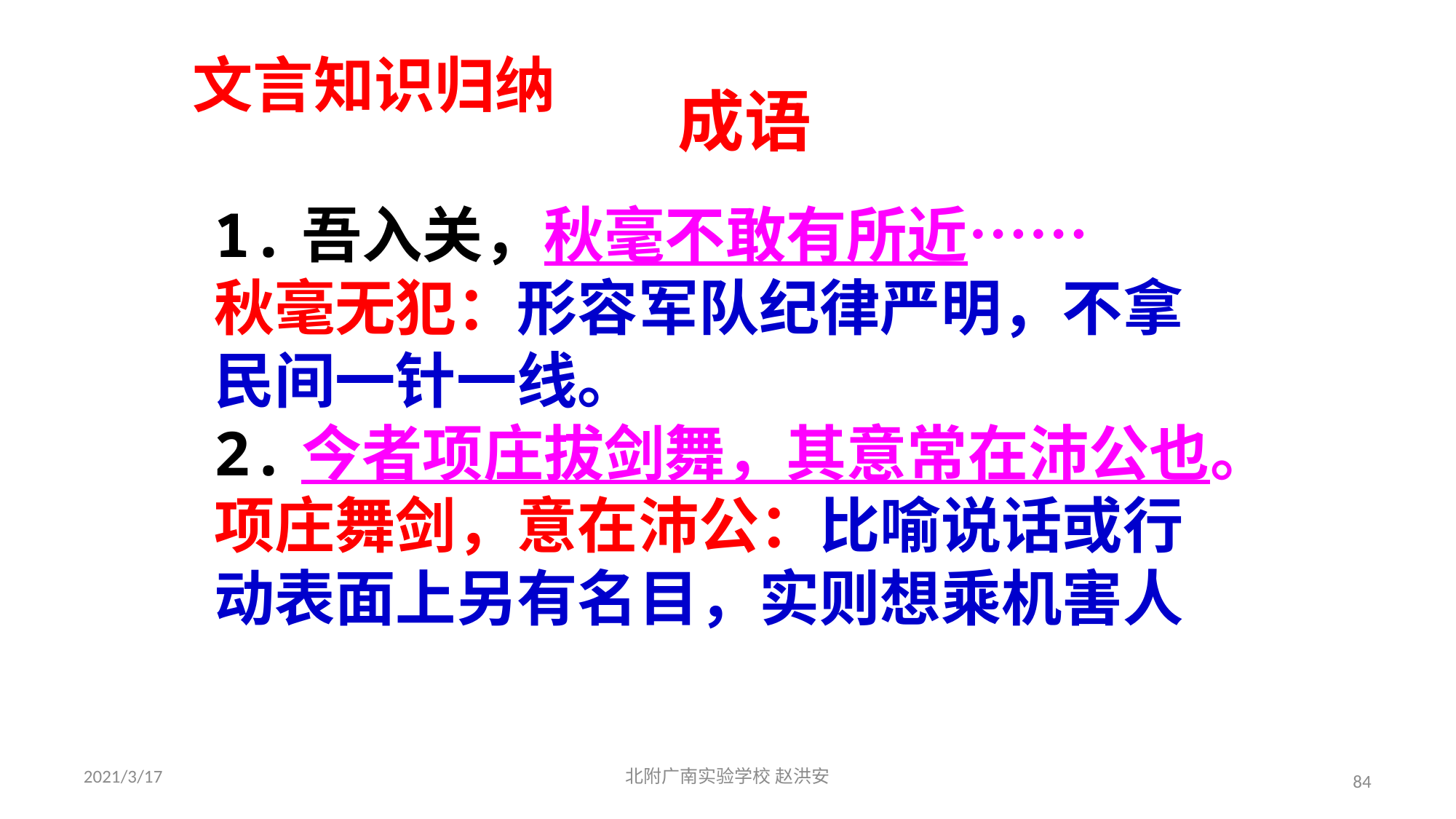

文言知识归纳
成语
1.吾入关，秋毫不敢有所近……
秋毫无犯：形容军队纪律严明，不拿民间一针一线。
2.今者项庄拔剑舞，其意常在沛公也。
项庄舞剑，意在沛公：比喻说话或行动表面上另有名目，实则想乘机害人
2021/3/17
北附广南实验学校 赵洪安
84